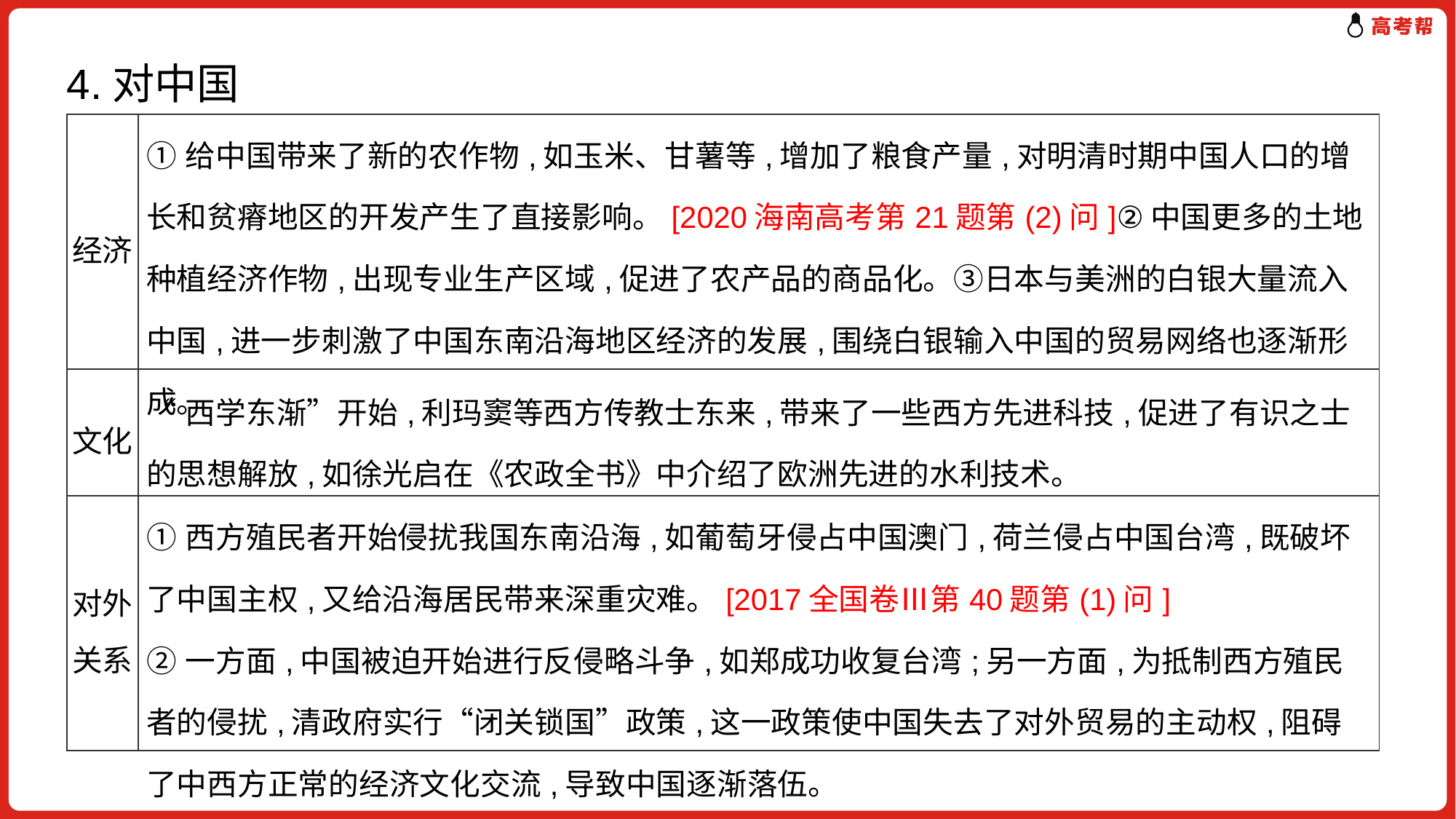

4.对中国
| 经济 | ①给中国带来了新的农作物,如玉米、甘薯等,增加了粮食产量,对明清时期中国人口的增长和贫瘠地区的开发产生了直接影响。[2020海南高考第21题第(2)问]②中国更多的土地种植经济作物,出现专业生产区域,促进了农产品的商品化。③日本与美洲的白银大量流入中国,进一步刺激了中国东南沿海地区经济的发展,围绕白银输入中国的贸易网络也逐渐形成。 |
| --- | --- |
| 文化 | “西学东渐”开始,利玛窦等西方传教士东来,带来了一些西方先进科技,促进了有识之士的思想解放,如徐光启在《农政全书》中介绍了欧洲先进的水利技术。 |
| 对外关系 | ①西方殖民者开始侵扰我国东南沿海,如葡萄牙侵占中国澳门,荷兰侵占中国台湾,既破坏了中国主权,又给沿海居民带来深重灾难。[2017全国卷Ⅲ第40题第(1)问] ②一方面,中国被迫开始进行反侵略斗争,如郑成功收复台湾;另一方面,为抵制西方殖民者的侵扰,清政府实行“闭关锁国”政策,这一政策使中国失去了对外贸易的主动权,阻碍了中西方正常的经济文化交流,导致中国逐渐落伍。 |